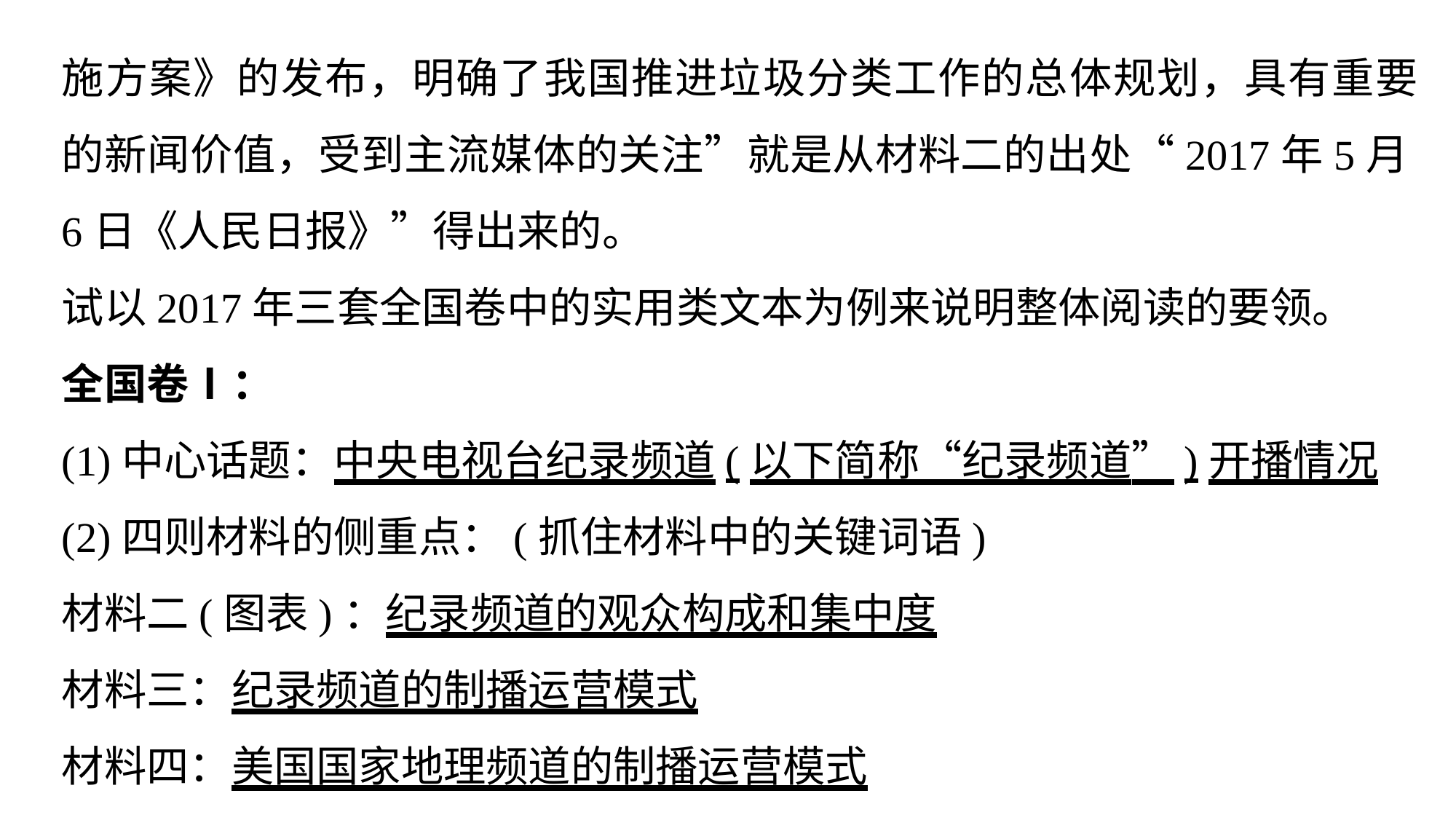

施方案》的发布，明确了我国推进垃圾分类工作的总体规划，具有重要的新闻价值，受到主流媒体的关注”就是从材料二的出处“2017年5月6日《人民日报》”得出来的。
试以2017年三套全国卷中的实用类文本为例来说明整体阅读的要领。
全国卷Ⅰ：
(1)中心话题：中央电视台纪录频道(以下简称“纪录频道”)开播情况
(2)四则材料的侧重点：(抓住材料中的关键词语)
材料二(图表)：纪录频道的观众构成和集中度
材料三：纪录频道的制播运营模式
材料四：美国国家地理频道的制播运营模式